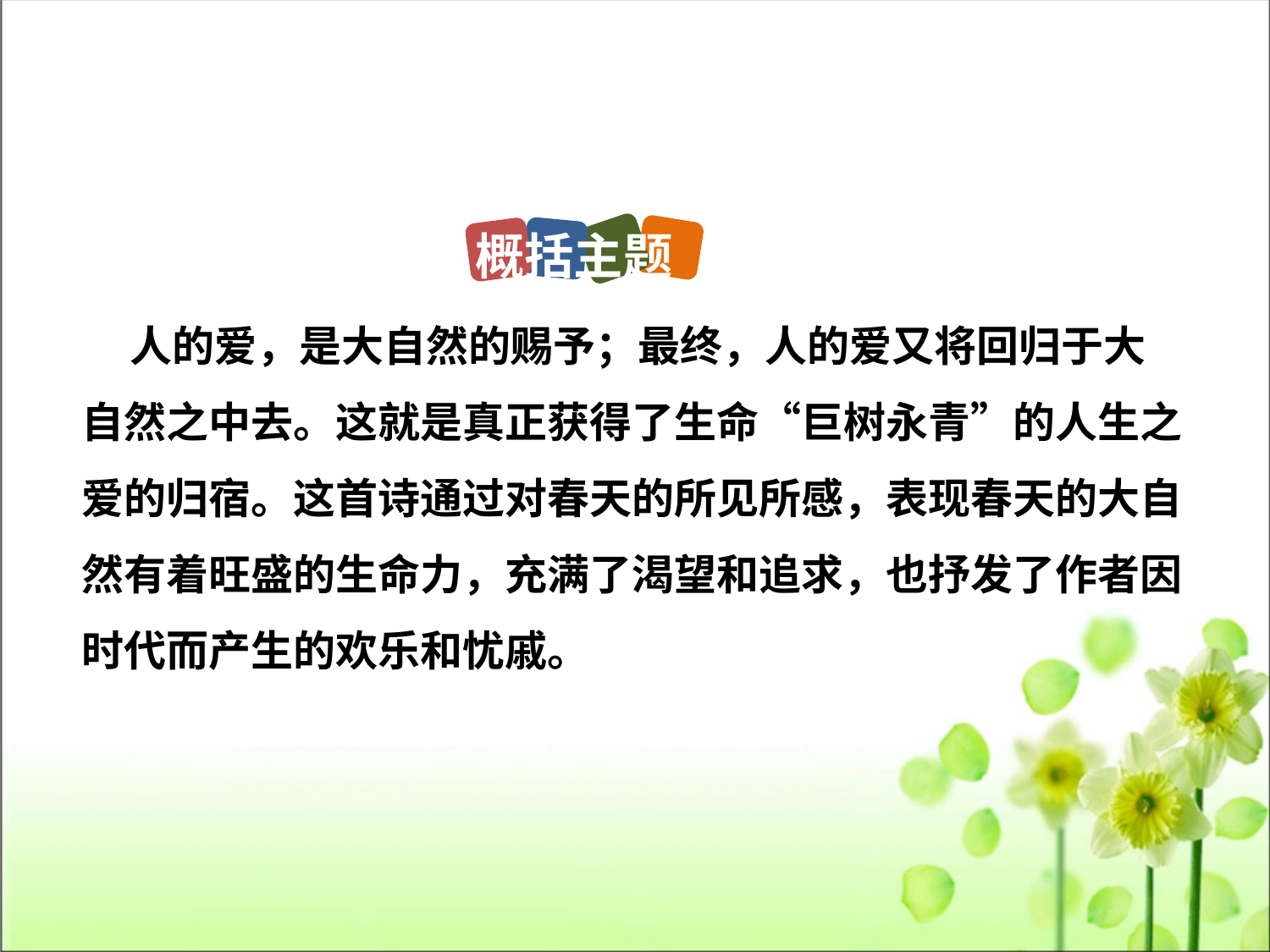

概括主题

    人的爱，是大自然的赐予；最终，人的爱又将回归于大自然之中去。这就是真正获得了生命“巨树永青”的人生之爱的归宿。这首诗通过对春天的所见所感，表现春天的大自然有着旺盛的生命力，充满了渴望和追求，也抒发了作者因时代而产生的欢乐和忧戚。